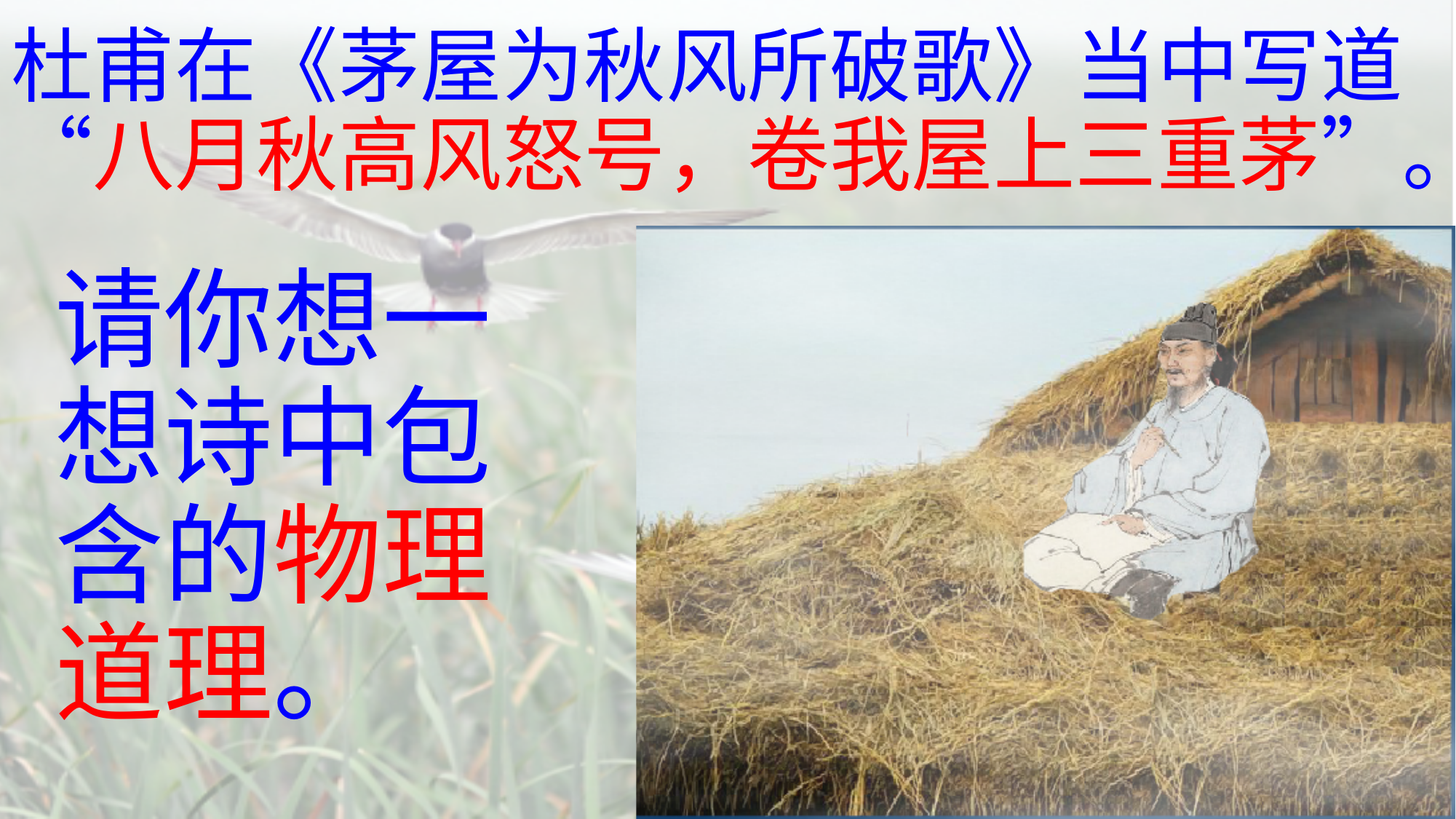

# 杜甫在《茅屋为秋风所破歌》当中写道“八月秋高风怒号，卷我屋上三重茅”。
请你想一想诗中包含的物理道理。